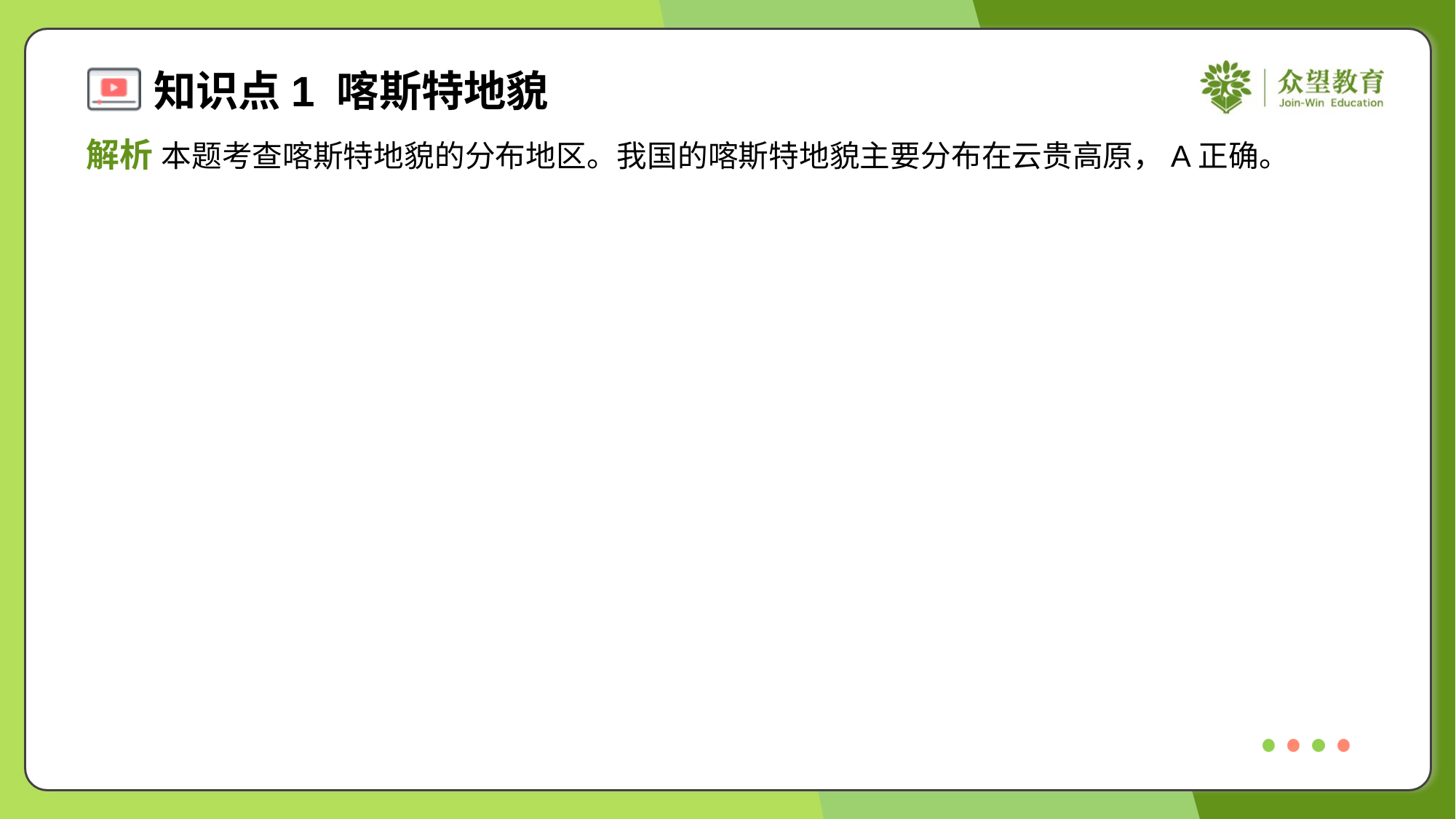

解析 本题考查喀斯特地貌的分布地区。我国的喀斯特地貌主要分布在云贵高原，A正确。